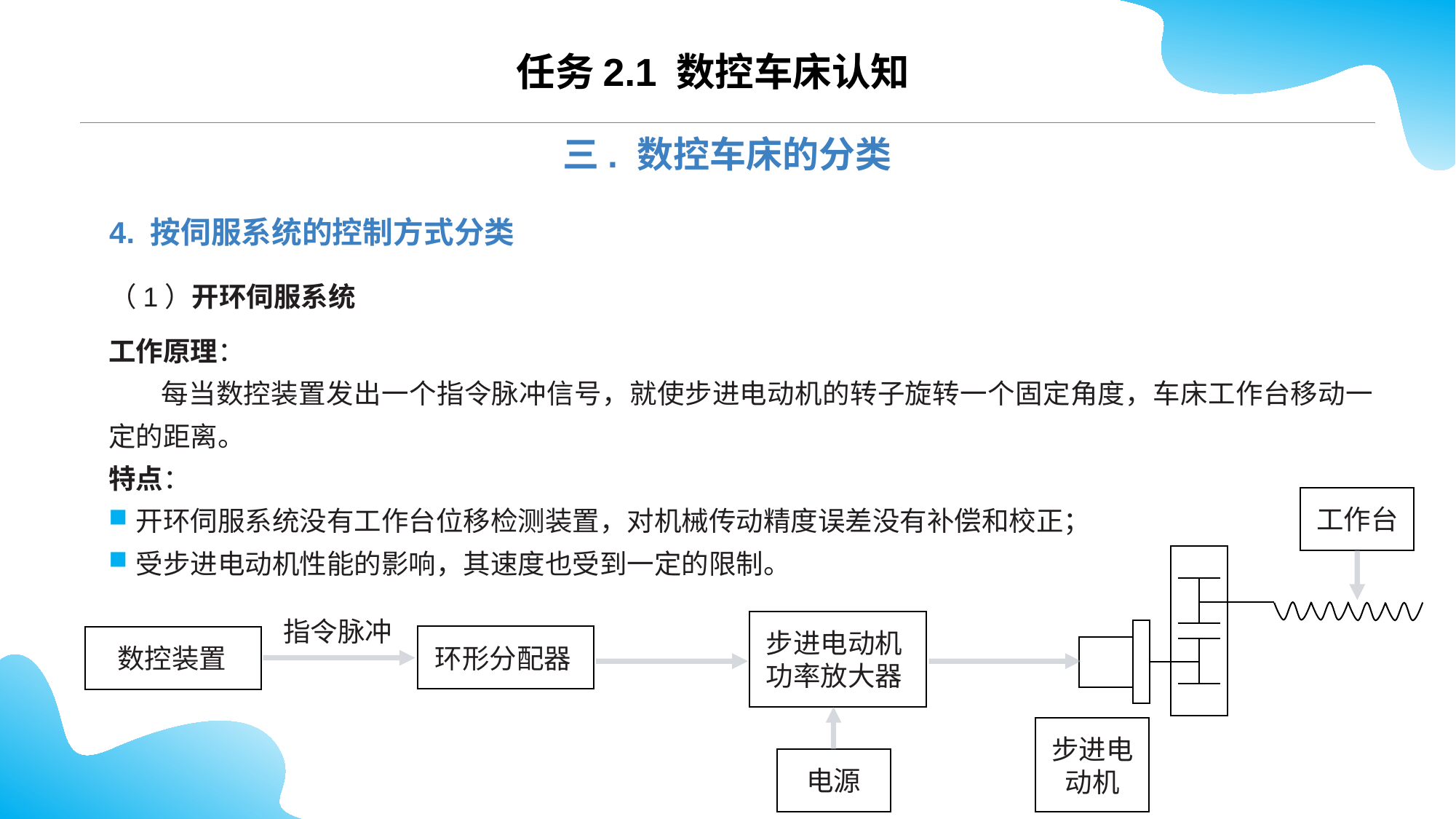

任务2.1 数控车床认知
三. 数控车床的分类
4. 按伺服系统的控制方式分类
（1）开环伺服系统
工作原理：
       每当数控装置发出一个指令脉冲信号，就使步进电动机的转子旋转一个固定角度，车床工作台移动一定的距离。
特点：
开环伺服系统没有工作台位移检测装置，对机械传动精度误差没有补偿和校正；
受步进电动机性能的影响，其速度也受到一定的限制。

工作台

指令脉冲

步进电动机
功率放大器

环形分配器
数控装置

步进电动机

电源